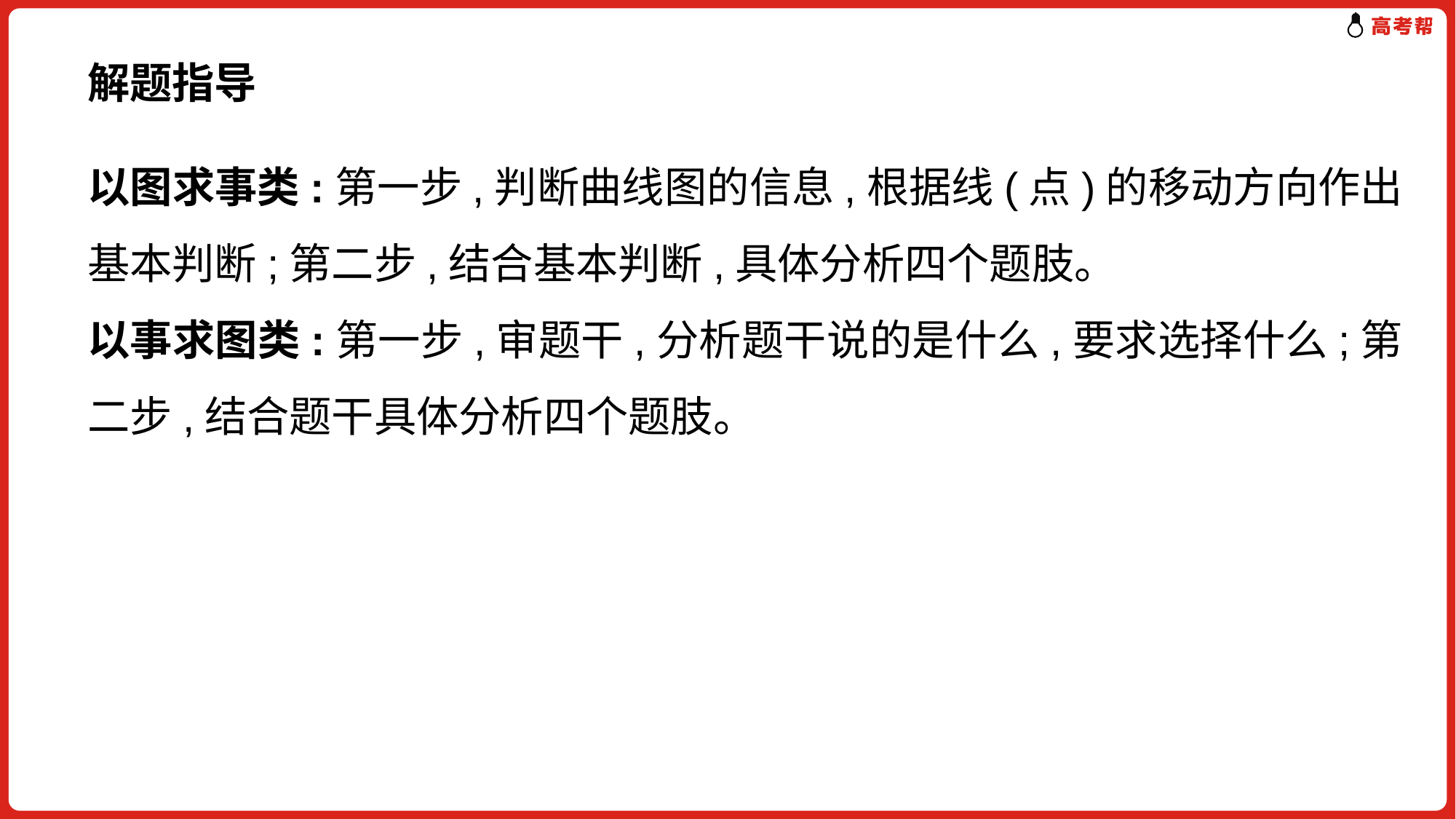

解题指导
以图求事类:第一步,判断曲线图的信息,根据线(点)的移动方向作出基本判断;第二步,结合基本判断,具体分析四个题肢。
以事求图类:第一步,审题干,分析题干说的是什么,要求选择什么;第二步,结合题干具体分析四个题肢。